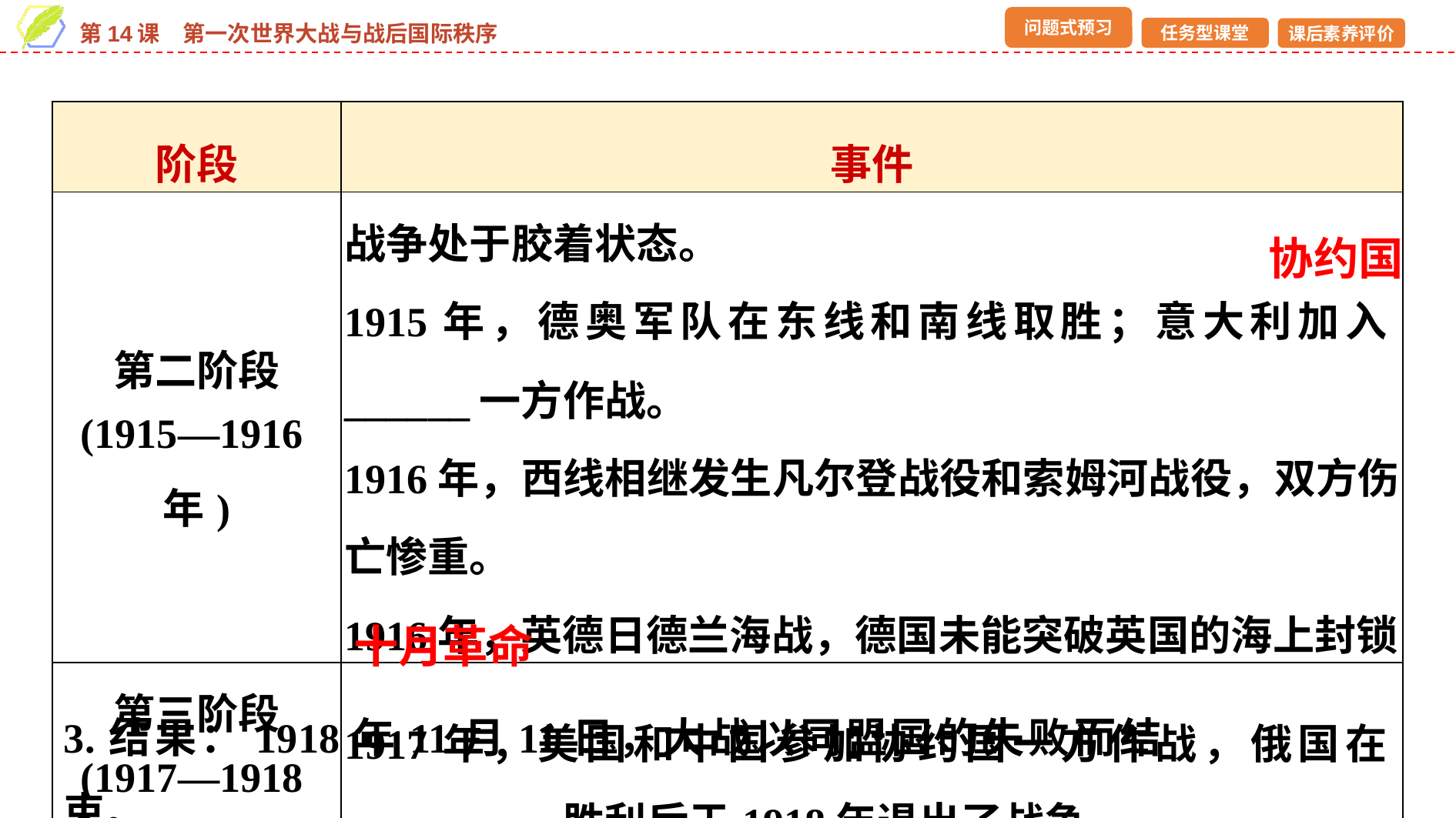

| 阶段 | 事件 |
| --- | --- |
| 第二阶段 (1915—1916年) | 战争处于胶着状态。 1915年，德奥军队在东线和南线取胜；意大利加入\_\_\_\_\_\_一方作战。 1916年，西线相继发生凡尔登战役和索姆河战役，双方伤亡惨重。 1916年，英德日德兰海战，德国未能突破英国的海上封锁 |
| 第三阶段 (1917—1918年) | 1917年，美国和中国参加协约国一方作战，俄国在\_\_\_\_\_\_\_\_\_\_胜利后于1918年退出了战争 |
协约国
十月革命
3.结果：1918年11月11日，大战以同盟国的失败而结束。